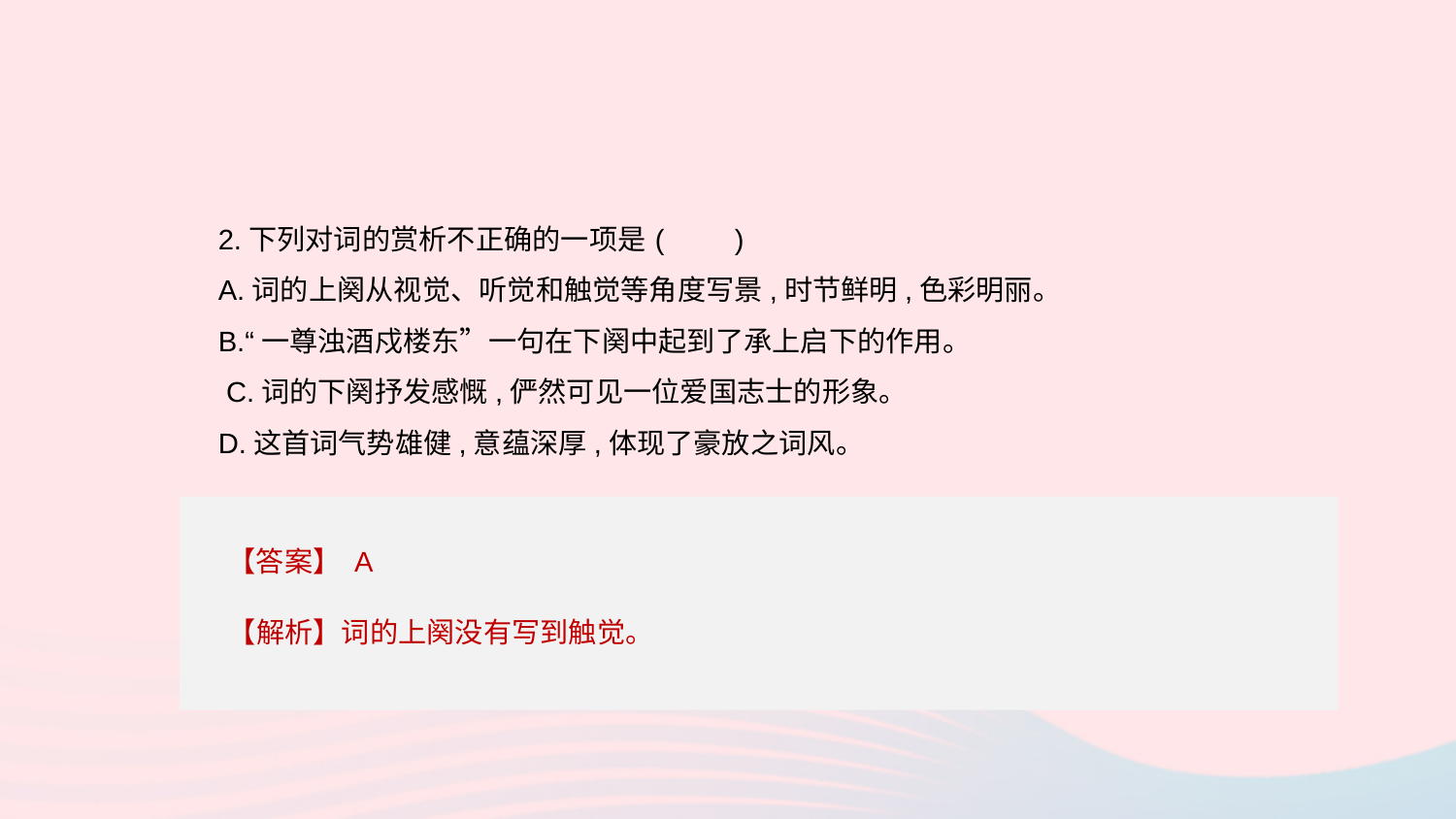

2.下列对词的赏析不正确的一项是	(　　)
A.词的上阕从视觉、听觉和触觉等角度写景,时节鲜明,色彩明丽。
B.“一尊浊酒戍楼东”一句在下阕中起到了承上启下的作用。
 C.词的下阕抒发感慨,俨然可见一位爱国志士的形象。
D.这首词气势雄健,意蕴深厚,体现了豪放之词风。

【答案】 A
【解析】词的上阕没有写到触觉。